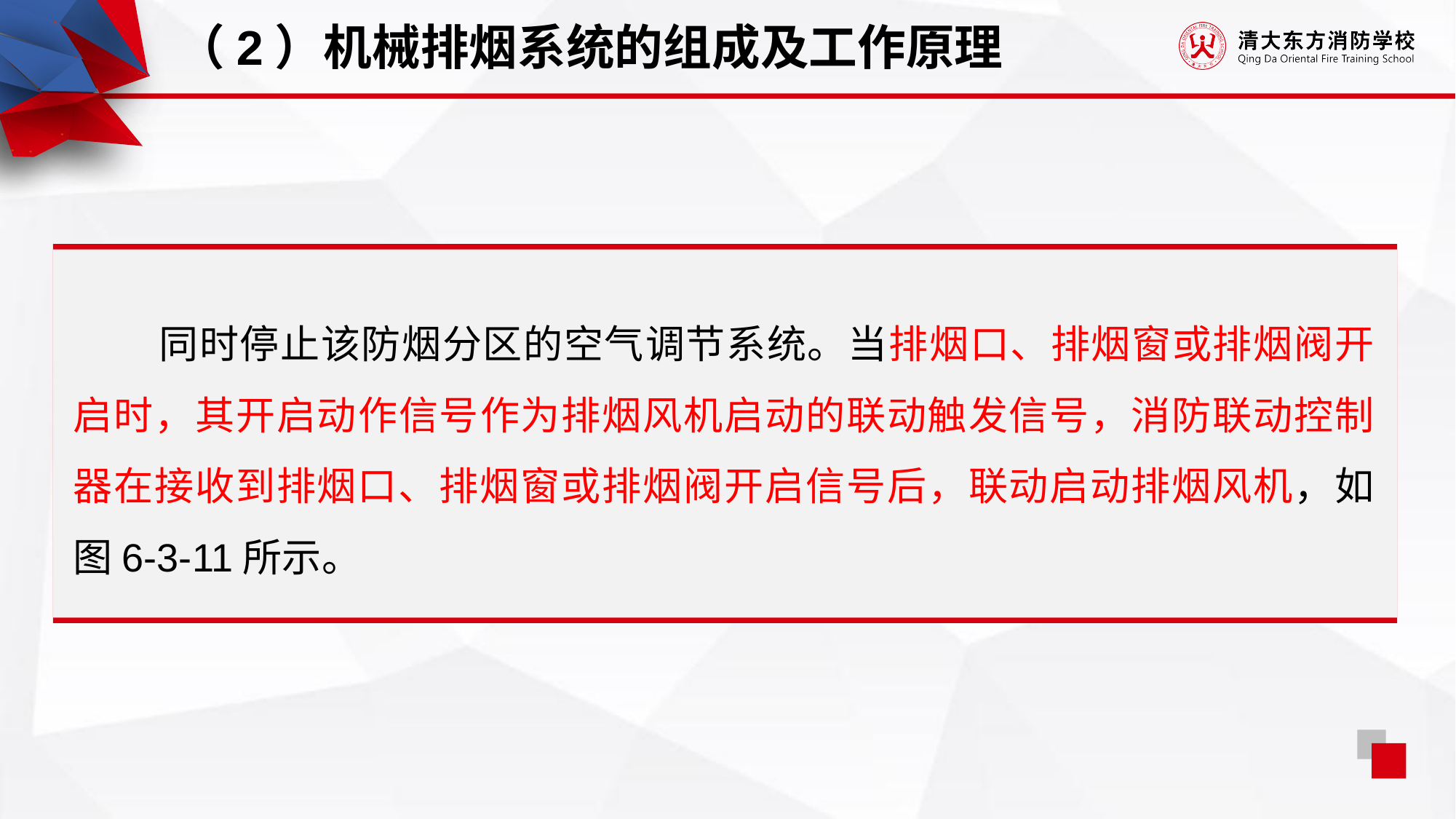

（2）机械排烟系统的组成及工作原理

同时停止该防烟分区的空气调节系统。当排烟口、排烟窗或排烟阀开启时，其开启动作信号作为排烟风机启动的联动触发信号，消防联动控制器在接收到排烟口、排烟窗或排烟阀开启信号后，联动启动排烟风机，如图6-3-11所示。